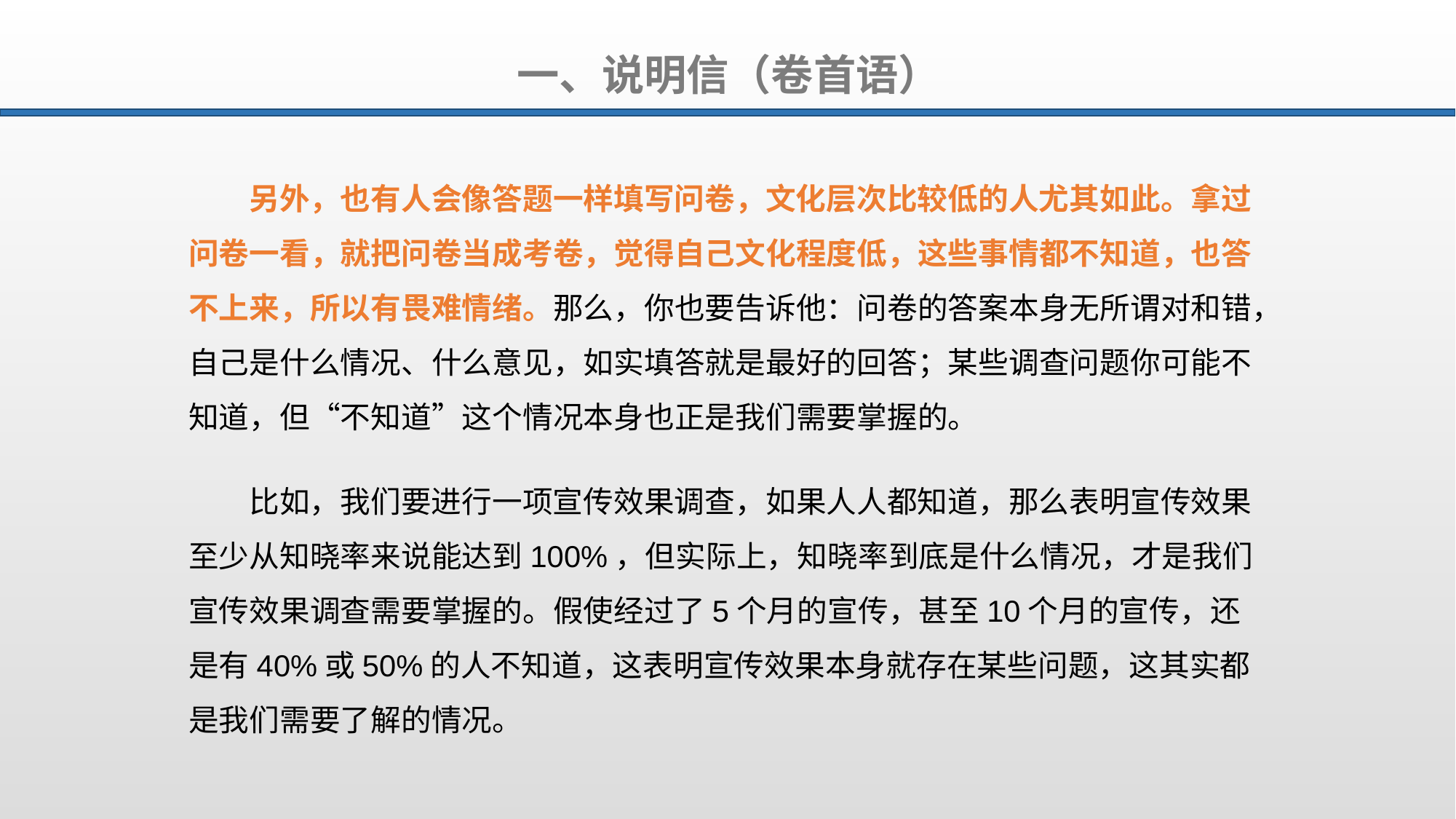

一、说明信（卷首语）

另外，也有人会像答题一样填写问卷，文化层次比较低的人尤其如此。拿过问卷一看，就把问卷当成考卷，觉得自己文化程度低，这些事情都不知道，也答不上来，所以有畏难情绪。那么，你也要告诉他：问卷的答案本身无所谓对和错，自己是什么情况、什么意见，如实填答就是最好的回答；某些调查问题你可能不知道，但“不知道”这个情况本身也正是我们需要掌握的。
比如，我们要进行一项宣传效果调查，如果人人都知道，那么表明宣传效果至少从知晓率来说能达到100%，但实际上，知晓率到底是什么情况，才是我们宣传效果调查需要掌握的。假使经过了5个月的宣传，甚至10个月的宣传，还是有40%或50%的人不知道，这表明宣传效果本身就存在某些问题，这其实都是我们需要了解的情况。